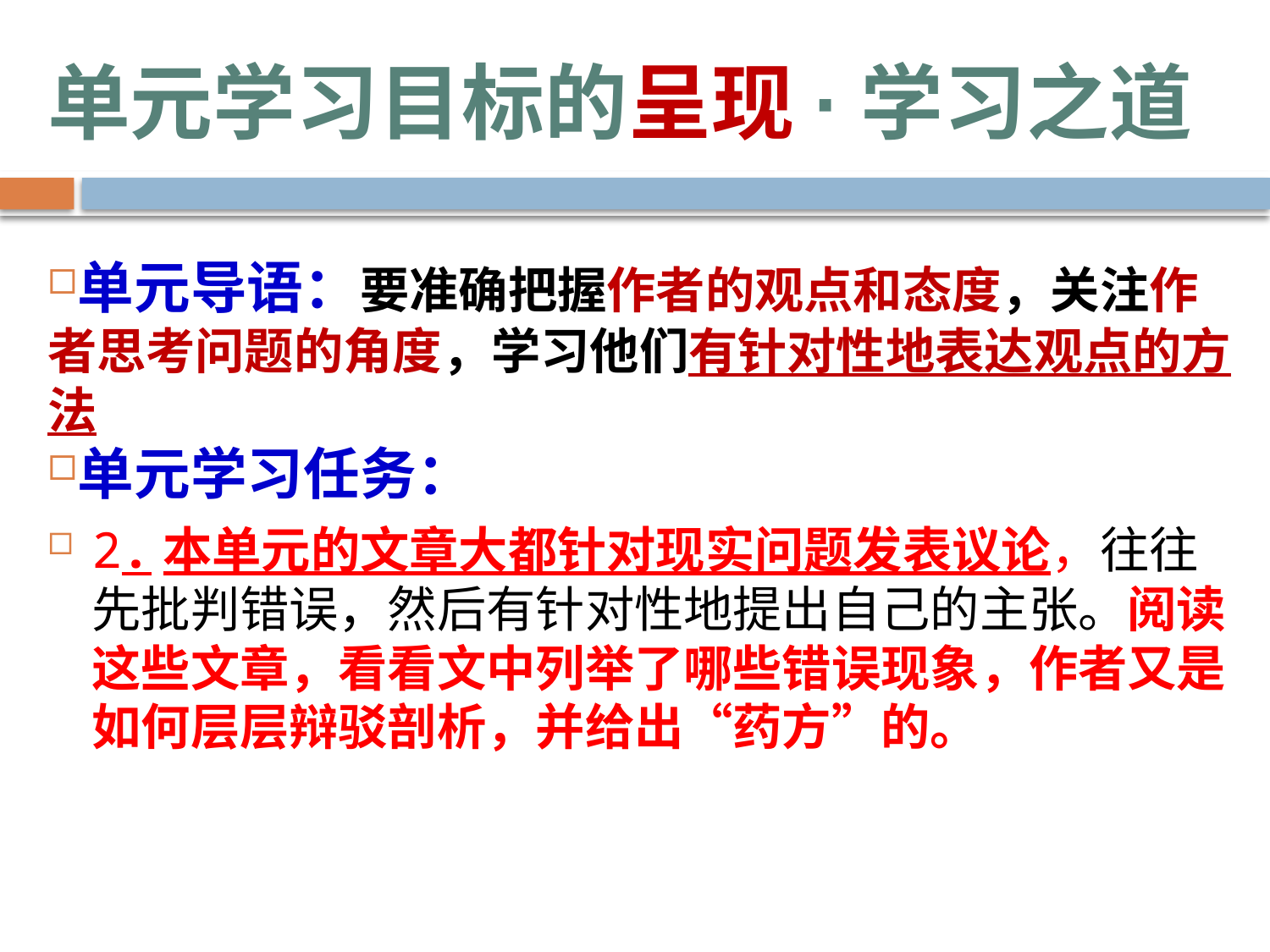

# 单元学习目标的呈现·学习之道
单元导语：要准确把握作者的观点和态度，关注作者思考问题的角度，学习他们有针对性地表达观点的方法
单元学习任务：
2.本单元的文章大都针对现实问题发表议论，往往先批判错误，然后有针对性地提出自己的主张。阅读这些文章，看看文中列举了哪些错误现象，作者又是如何层层辩驳剖析，并给出“药方”的。